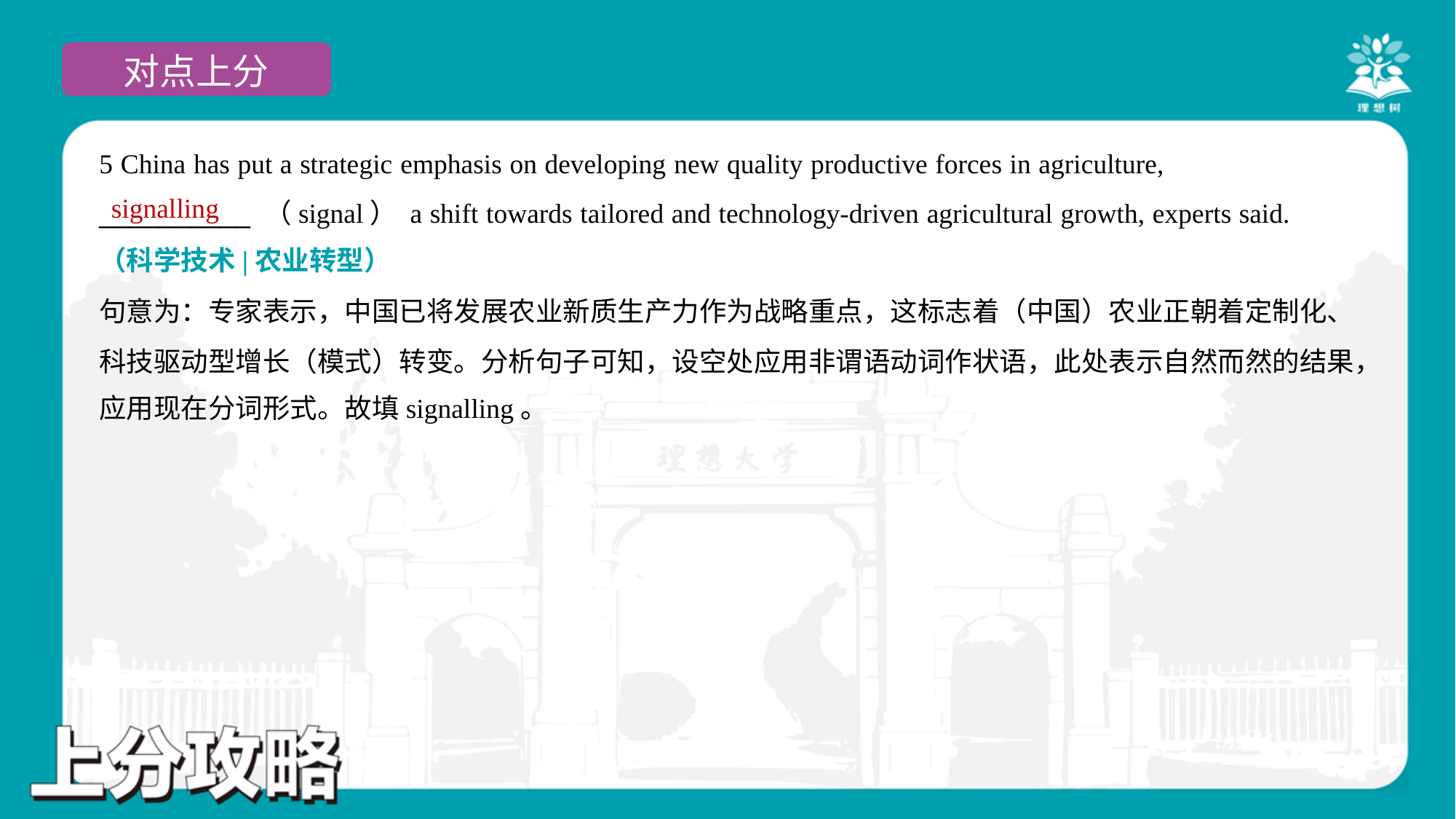

5 China has put a strategic emphasis on developing new quality productive forces in agriculture,
__________ （signal） a shift towards tailored and technology-driven agricultural growth, experts said.
（科学技术|农业转型）
signalling
句意为：专家表示，中国已将发展农业新质生产力作为战略重点，这标志着（中国）农业正朝着定制化、
科技驱动型增长（模式）转变。分析句子可知，设空处应用非谓语动词作状语，此处表示自然而然的结果，
应用现在分词形式。故填signalling。